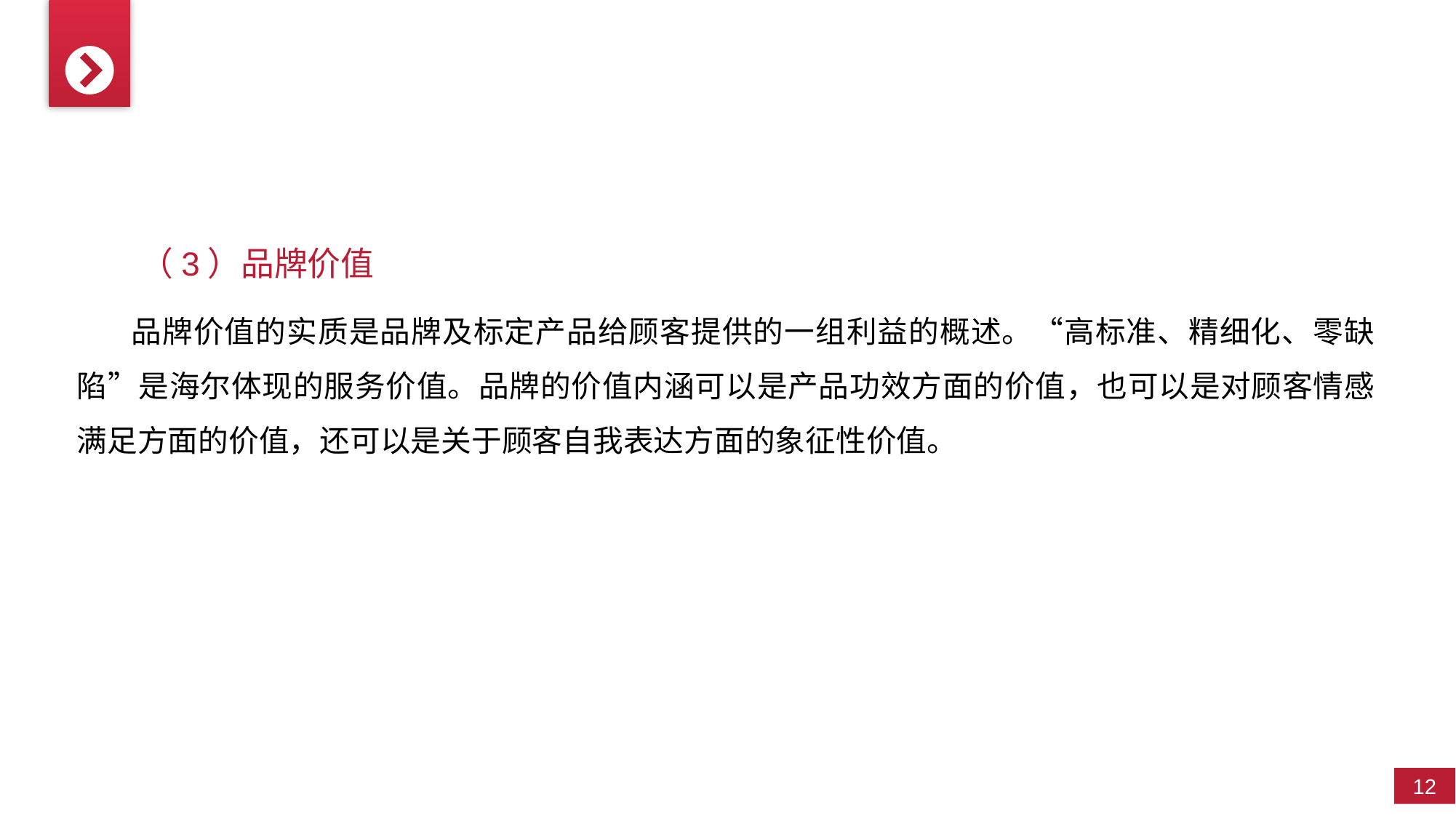

（3）品牌价值
品牌价值的实质是品牌及标定产品给顾客提供的一组利益的概述。“高标准、精细化、零缺陷”是海尔体现的服务价值。品牌的价值内涵可以是产品功效方面的价值，也可以是对顾客情感满足方面的价值，还可以是关于顾客自我表达方面的象征性价值。